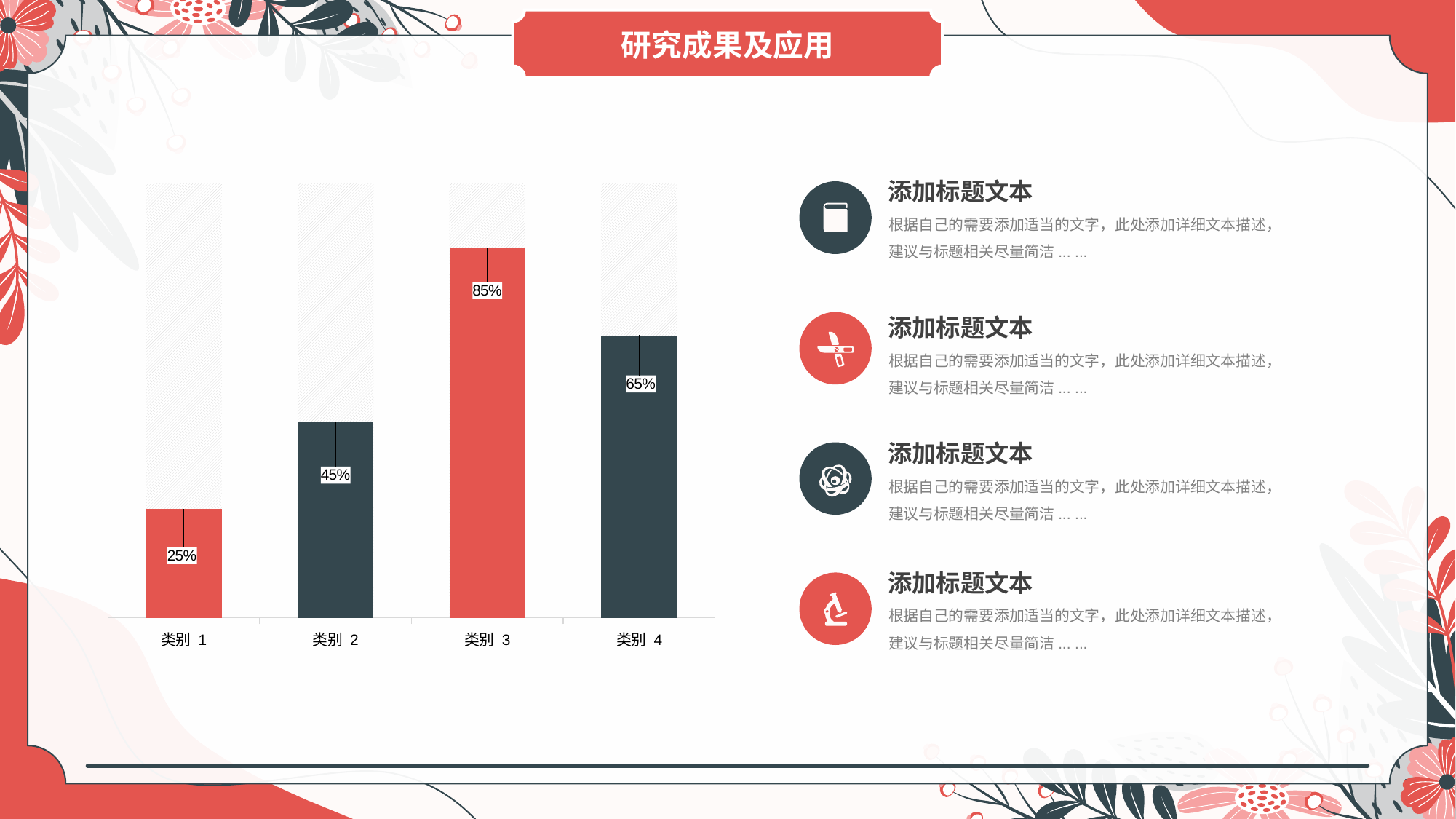

研究成果及应用
添加标题文本
根据自己的需要添加适当的文字，此处添加详细文本描述，建议与标题相关尽量简洁... ...

### Chart

| Category | 系列 1 | 系列 2 |
|---|---|---|
| 类别 1 | 1.0 | 0.25 |
| 类别 2 | 1.0 | 0.45 |
| 类别 3 | 1.0 | 0.850000000000001 |
| 类别 4 | 1.0 | 0.650000000000001 |

添加标题文本
根据自己的需要添加适当的文字，此处添加详细文本描述，建议与标题相关尽量简洁... ...

添加标题文本
根据自己的需要添加适当的文字，此处添加详细文本描述，建议与标题相关尽量简洁... ...

添加标题文本
根据自己的需要添加适当的文字，此处添加详细文本描述，建议与标题相关尽量简洁... ...